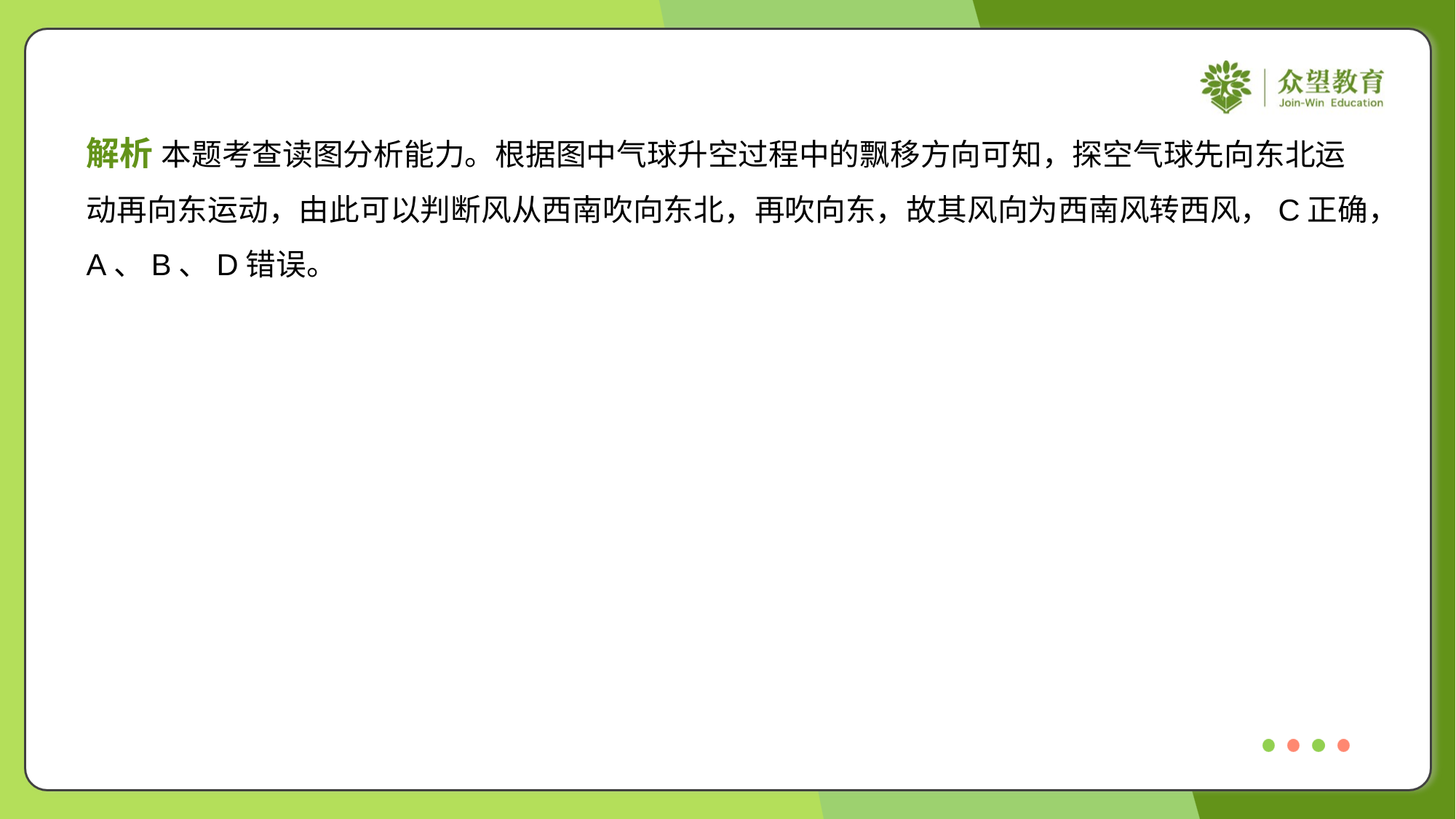

解析 本题考查读图分析能力。根据图中气球升空过程中的飘移方向可知，探空气球先向东北运
动再向东运动，由此可以判断风从西南吹向东北，再吹向东，故其风向为西南风转西风，C正确，
A、B、D错误。